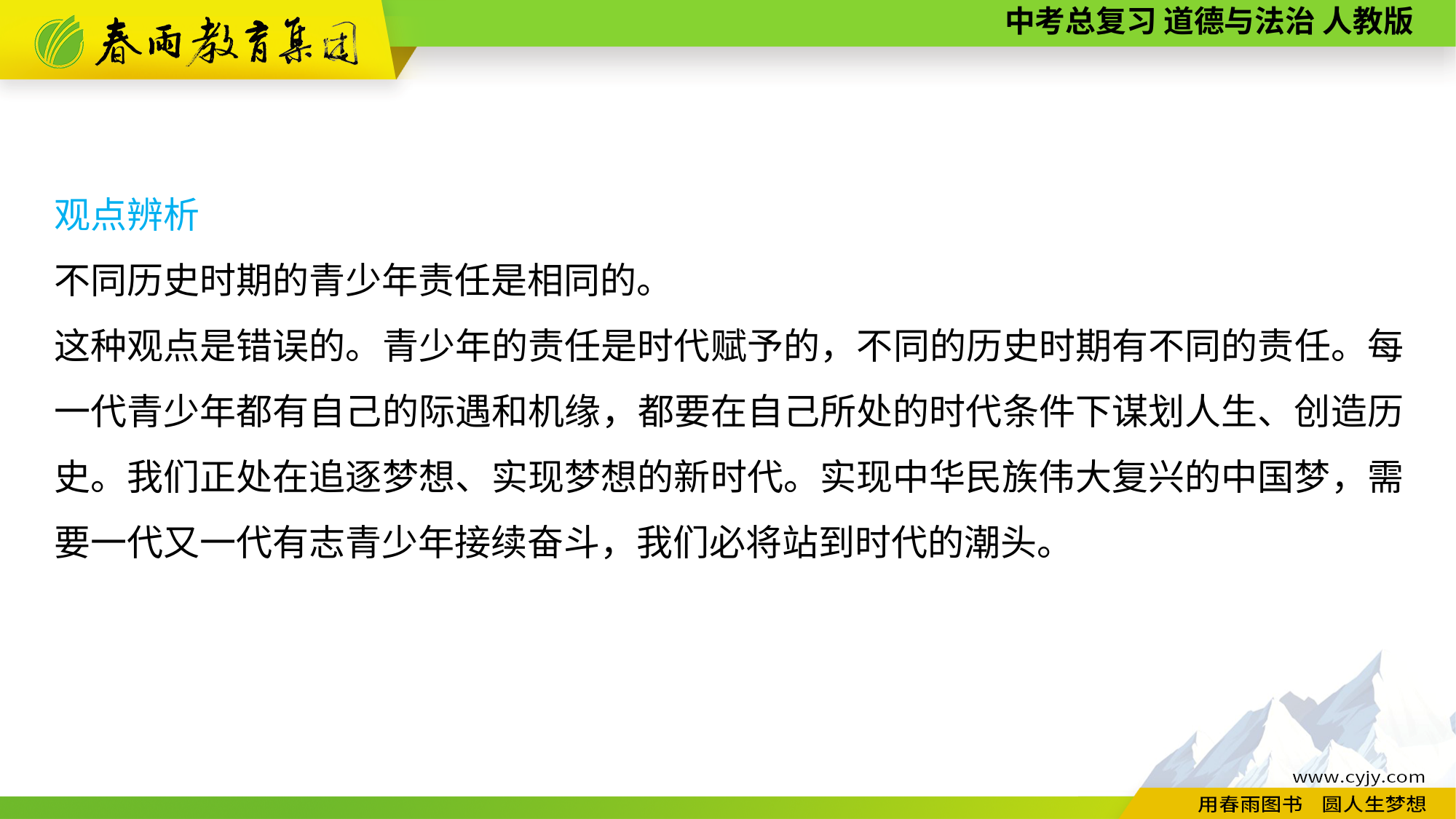

观点辨析
不同历史时期的青少年责任是相同的。
这种观点是错误的。青少年的责任是时代赋予的，不同的历史时期有不同的责任。每一代青少年都有自己的际遇和机缘，都要在自己所处的时代条件下谋划人生、创造历史。我们正处在追逐梦想、实现梦想的新时代。实现中华民族伟大复兴的中国梦，需要一代又一代有志青少年接续奋斗，我们必将站到时代的潮头。